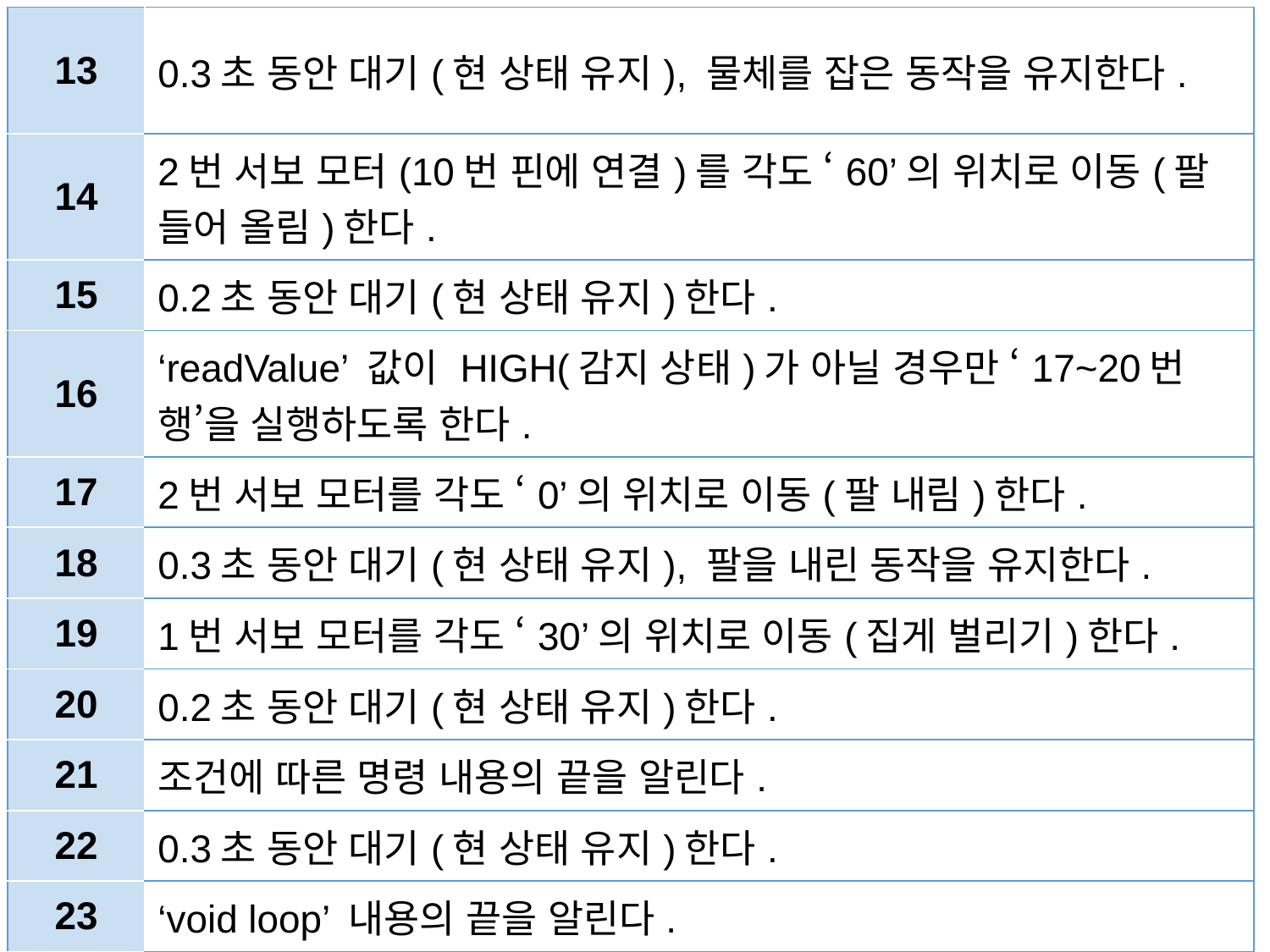

| 13 | 0.3초 동안 대기(현 상태 유지), 물체를 잡은 동작을 유지한다. |
| --- | --- |
| 14 | 2번 서보 모터(10번 핀에 연결)를 각도 ‘60’의 위치로 이동(팔 들어 올림)한다. |
| 15 | 0.2초 동안 대기(현 상태 유지)한다. |
| 16 | ‘readValue’ 값이 HIGH(감지 상태)가 아닐 경우만 ‘17~20번 행’을 실행하도록 한다. |
| 17 | 2번 서보 모터를 각도 ‘0’의 위치로 이동(팔 내림)한다. |
| 18 | 0.3초 동안 대기(현 상태 유지), 팔을 내린 동작을 유지한다. |
| 19 | 1번 서보 모터를 각도 ‘30’의 위치로 이동(집게 벌리기)한다. |
| 20 | 0.2초 동안 대기(현 상태 유지)한다. |
| 21 | 조건에 따른 명령 내용의 끝을 알린다. |
| 22 | 0.3초 동안 대기(현 상태 유지)한다. |
| 23 | ‘void loop’ 내용의 끝을 알린다. |